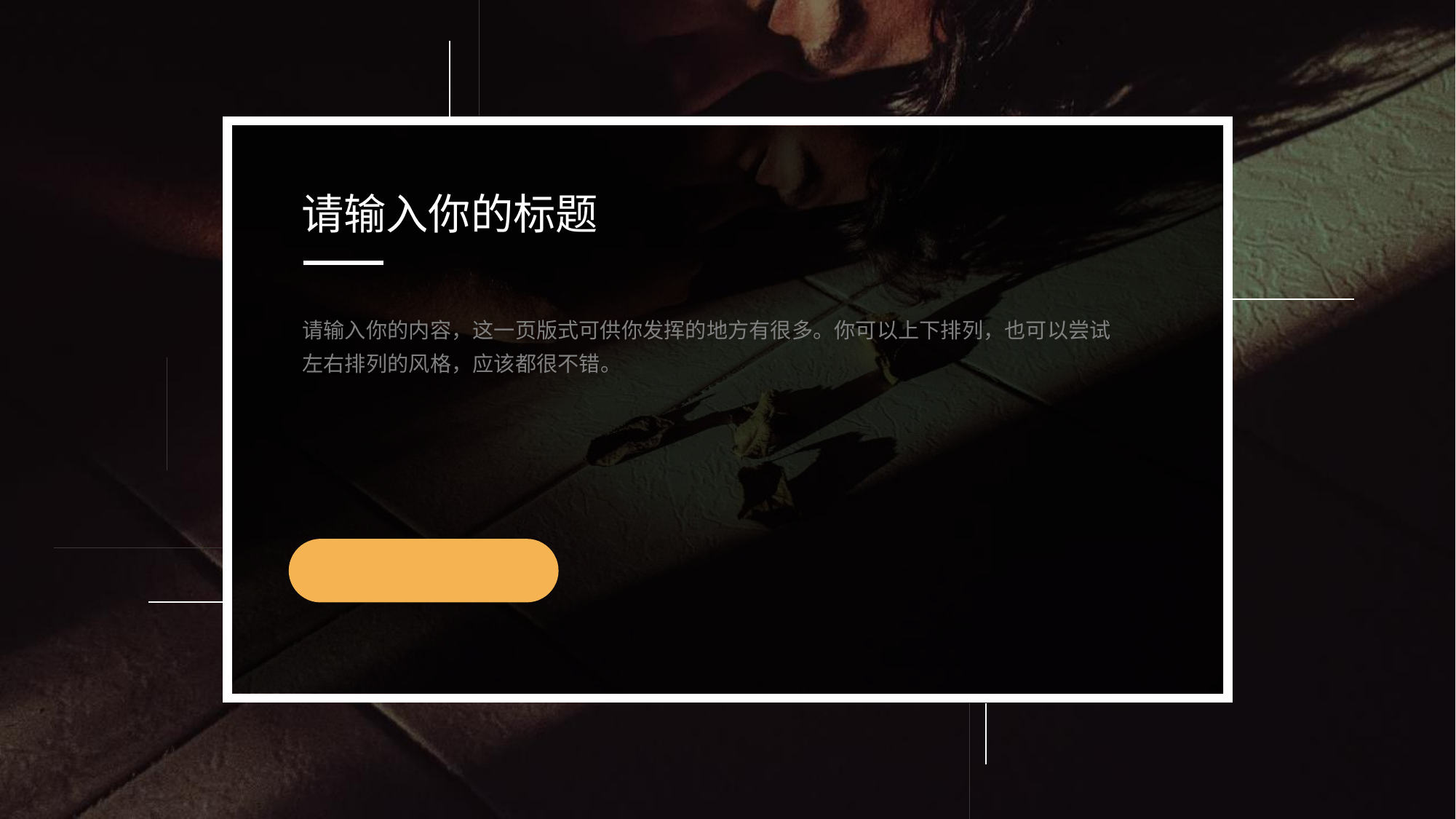

请输入你的标题
请输入你的内容，这一页版式可供你发挥的地方有很多。你可以上下排列，也可以尝试
左右排列的风格，应该都很不错。